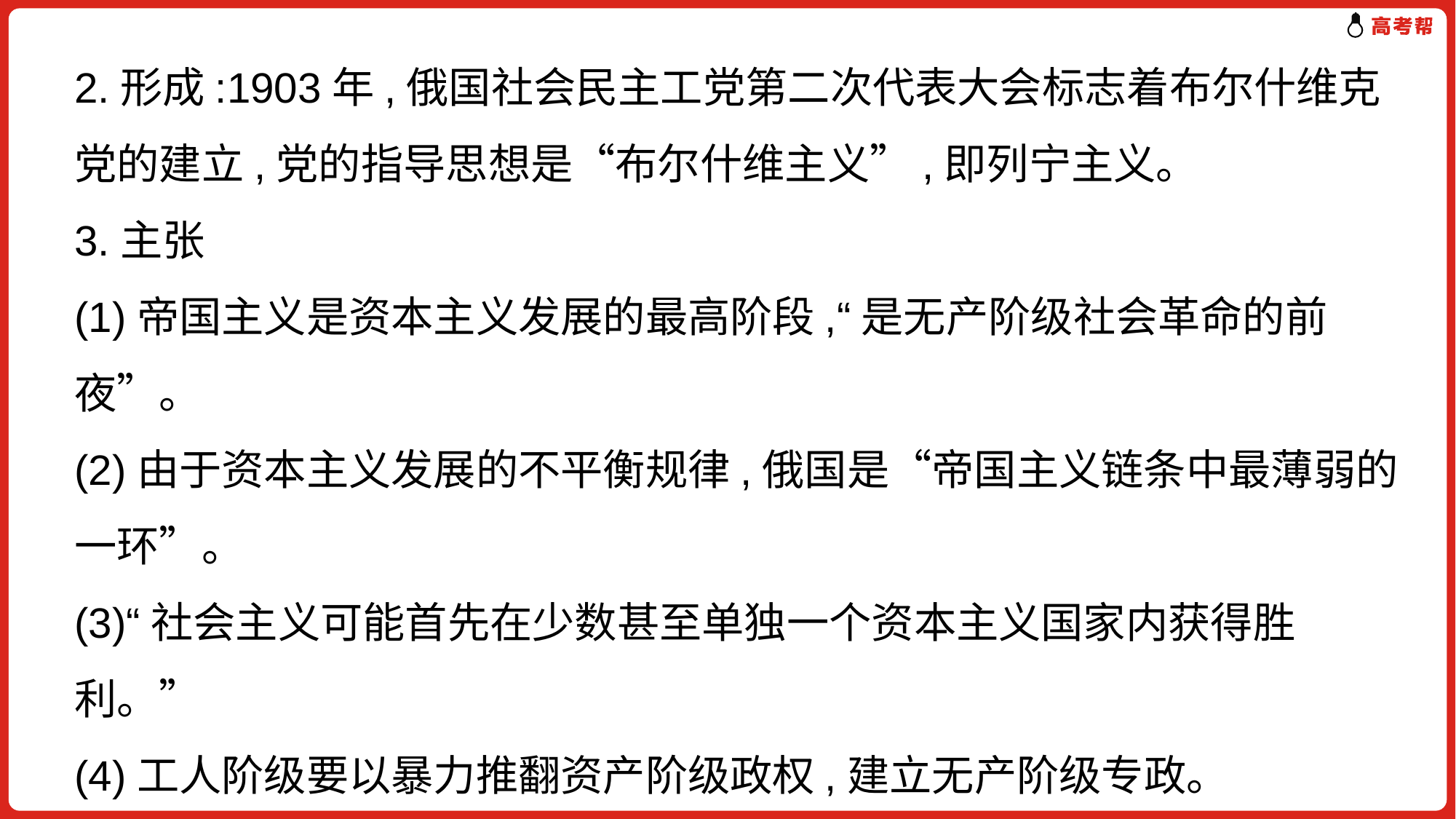

2.形成:1903年,俄国社会民主工党第二次代表大会标志着布尔什维克党的建立,党的指导思想是“布尔什维主义”,即列宁主义。
3.主张
(1)帝国主义是资本主义发展的最高阶段,“是无产阶级社会革命的前夜”。
(2)由于资本主义发展的不平衡规律,俄国是“帝国主义链条中最薄弱的一环”。
(3)“社会主义可能首先在少数甚至单独一个资本主义国家内获得胜利。”
(4)工人阶级要以暴力推翻资产阶级政权,建立无产阶级专政。